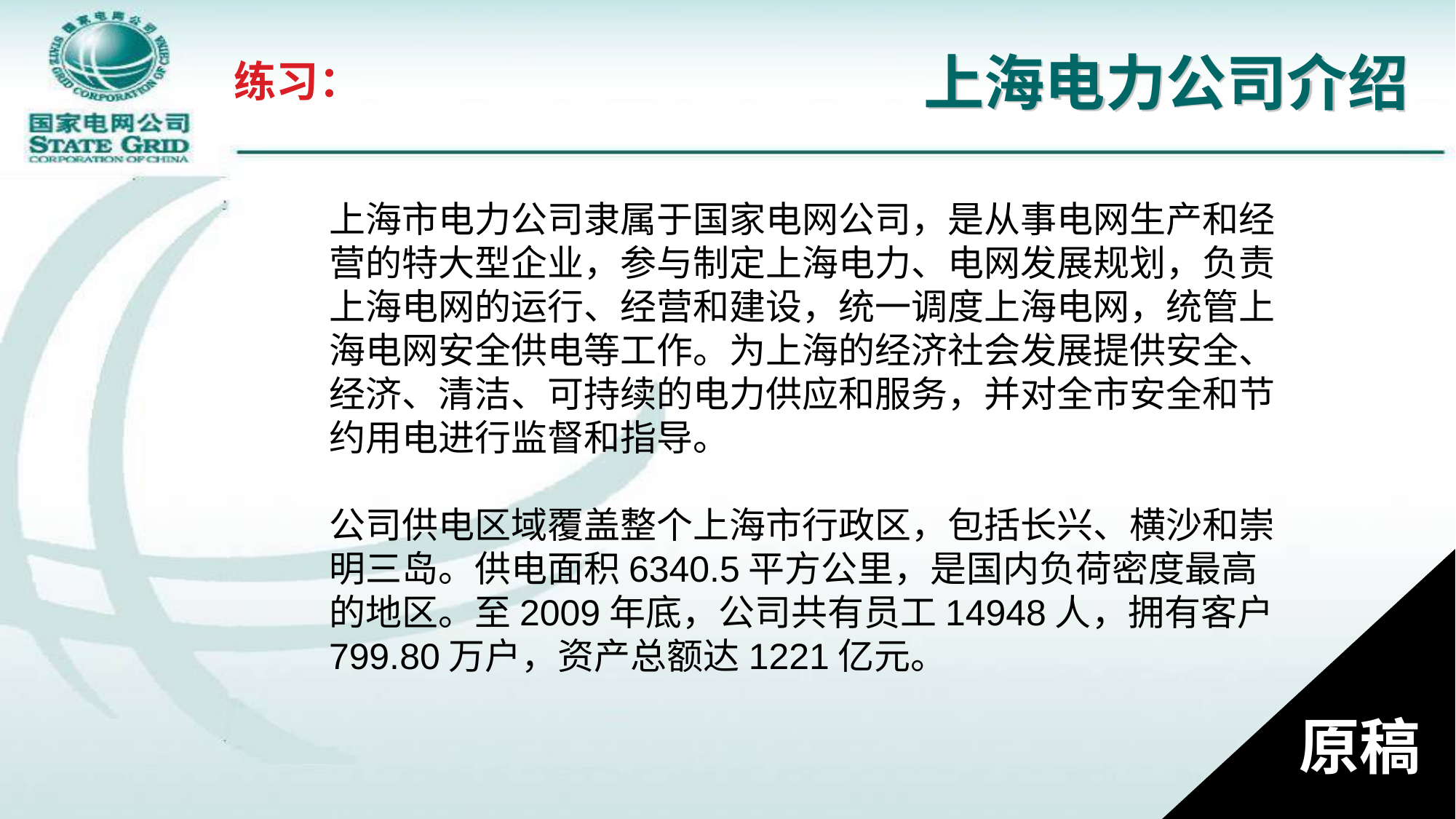

# 上海电力公司介绍
练习：
上海市电力公司隶属于国家电网公司，是从事电网生产和经营的特大型企业，参与制定上海电力、电网发展规划，负责上海电网的运行、经营和建设，统一调度上海电网，统管上海电网安全供电等工作。为上海的经济社会发展提供安全、经济、清洁、可持续的电力供应和服务，并对全市安全和节约用电进行监督和指导。

公司供电区域覆盖整个上海市行政区，包括长兴、横沙和崇明三岛。供电面积6340.5平方公里，是国内负荷密度最高的地区。至2009年底，公司共有员工14948人，拥有客户799.80万户，资产总额达1221亿元。

原稿